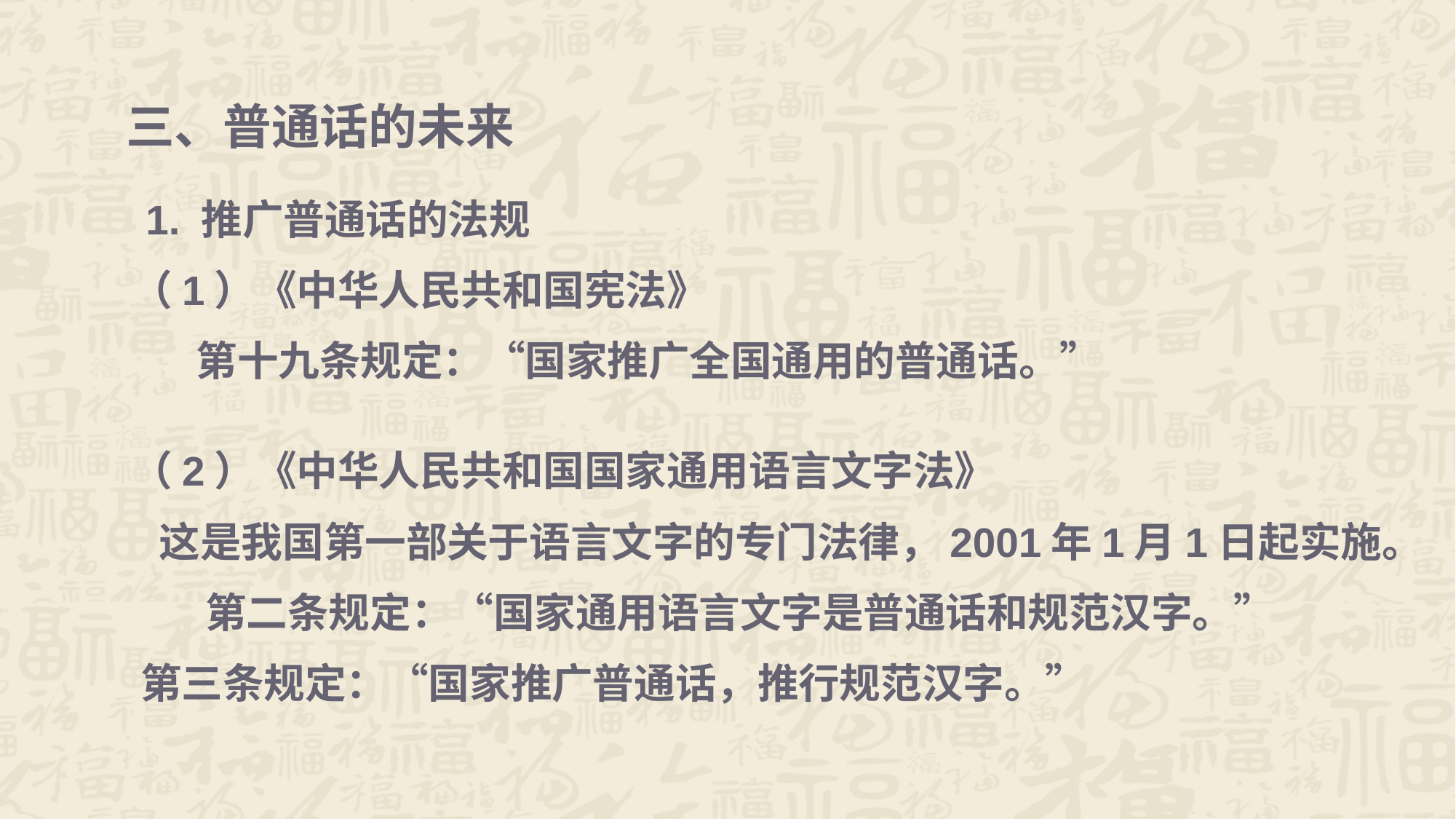

# 三、普通话的未来
          1. 推广普通话的法规
        （1）《中华人民共和国宪法》
               第十九条规定：“国家推广全国通用的普通话。”

        （2）《中华人民共和国国家通用语言文字法》
           这是我国第一部关于语言文字的专门法律，2001年1月1日起实施。
                第二条规定：“国家通用语言文字是普通话和规范汉字。”
         第三条规定：“国家推广普通话，推行规范汉字。”